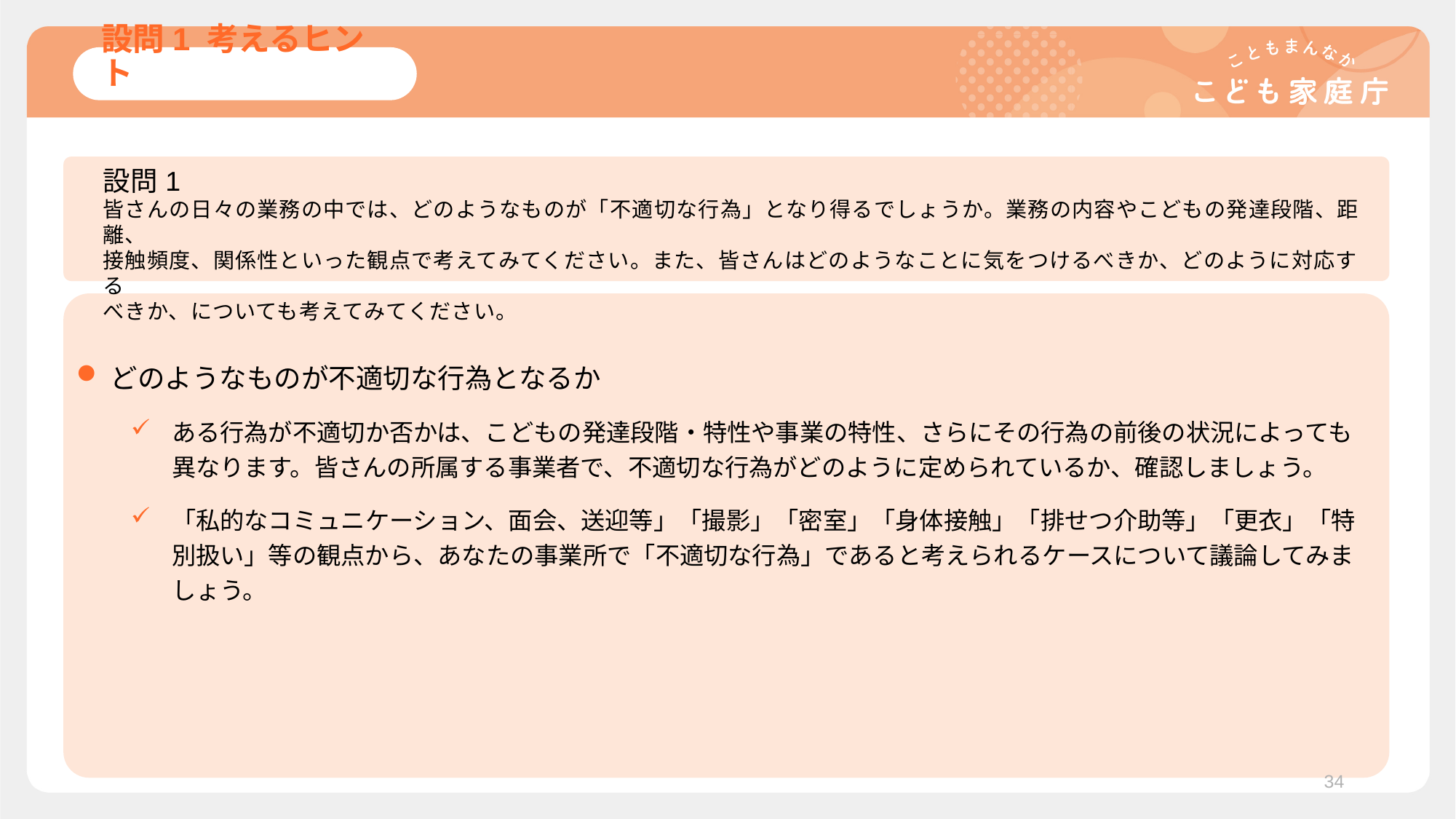

# 設問1 考えるヒント
設問1
皆さんの日々の業務の中では、どのようなものが「不適切な行為」となり得るでしょうか。業務の内容やこどもの発達段階、距離、
接触頻度、関係性といった観点で考えてみてください。また、皆さんはどのようなことに気をつけるべきか、どのように対応する
べきか、についても考えてみてください。

どのようなものが不適切な行為となるか
ある行為が不適切か否かは、こどもの発達段階・特性や事業の特性、さらにその行為の前後の状況によっても異なります。皆さんの所属する事業者で、不適切な行為がどのように定められているか、確認しましょう。
「私的なコミュニケーション、面会、送迎等」「撮影」「密室」「身体接触」「排せつ介助等」「更衣」「特別扱い」等の観点から、あなたの事業所で「不適切な行為」であると考えられるケースについて議論してみましょう。
34